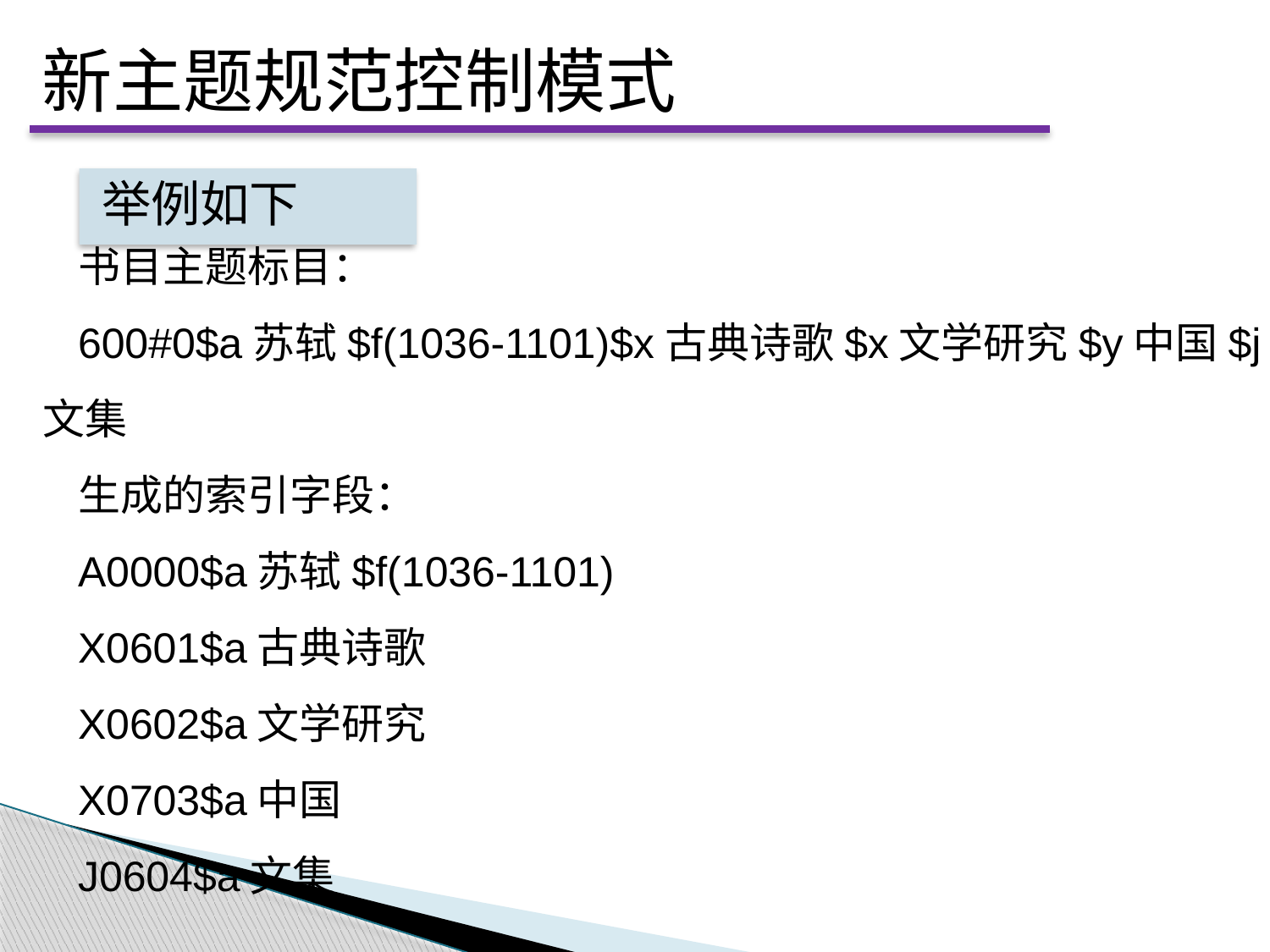

新主题规范控制模式
举例如下

书目主题标目：
600#0$a苏轼$f(1036-1101)$x古典诗歌$x文学研究$y中国$j文集
生成的索引字段：
A0000$a苏轼$f(1036-1101)
X0601$a古典诗歌
X0602$a文学研究
X0703$a中国
J0604$a文集